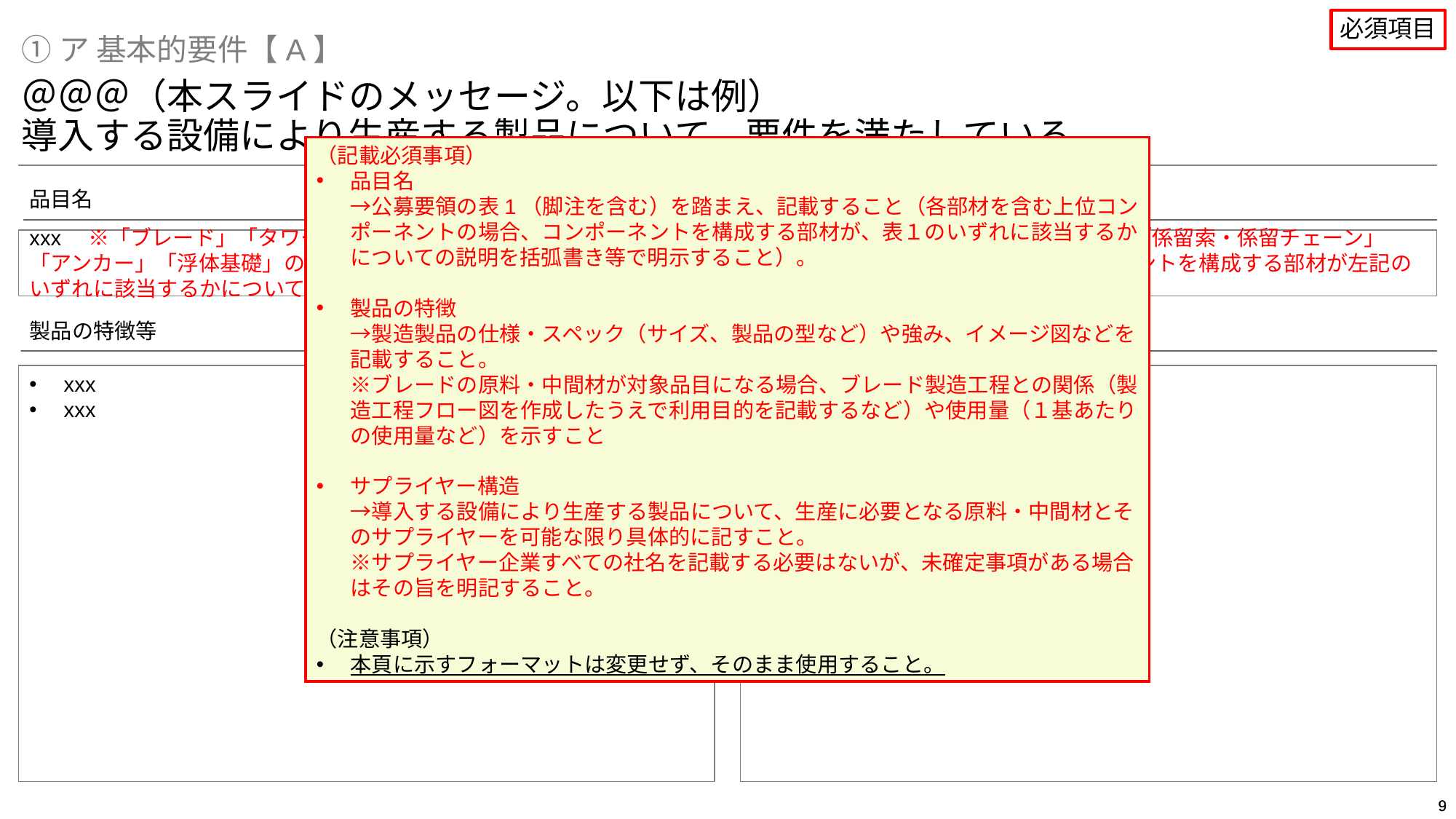

必須項目
①ア 基本的要件【A】
＠＠＠（本スライドのメッセージ。以下は例）
導入する設備により生産する製品について、要件を満たしている
（記載必須事項）
品目名
→公募要領の表1（脚注を含む）を踏まえ、記載すること（各部材を含む上位コンポーネントの場合、コンポーネントを構成する部材が、表１のいずれに該当するかについての説明を括弧書き等で明示すること）。

製品の特徴
→製造製品の仕様・スペック（サイズ、製品の型など）や強み、イメージ図などを記載すること。
※ブレードの原料・中間材が対象品目になる場合、ブレード製造工程との関係（製造工程フロー図を作成したうえで利用目的を記載するなど）や使用量（１基あたりの使用量など）を示すこと

サプライヤー構造
→導入する設備により生産する製品について、生産に必要となる原料・中間材とそのサプライヤーを可能な限り具体的に記すこと。
※サプライヤー企業すべての社名を記載する必要はないが、未確定事項がある場合はその旨を明記すること。

（注意事項）
本頁に示すフォーマットは変更せず、そのまま使用すること。
品目名
xxx　※「ブレード」「タワー」「ナセル」「軸受」「発電機」「増速機」「制御装置」「電力変換装置」「ハブ」「係留索・係留チェーン」「アンカー」「浮体基礎」のいずれか又は左記の各部材を含む上位コンポーネントの名称（後者の場合、コンポーネントを構成する部材が左記のいずれに該当するかについての説明を括弧書き等で明示すること）
製品の特徴等
xxx
xxx
サプライヤー構造
xxx
xxx